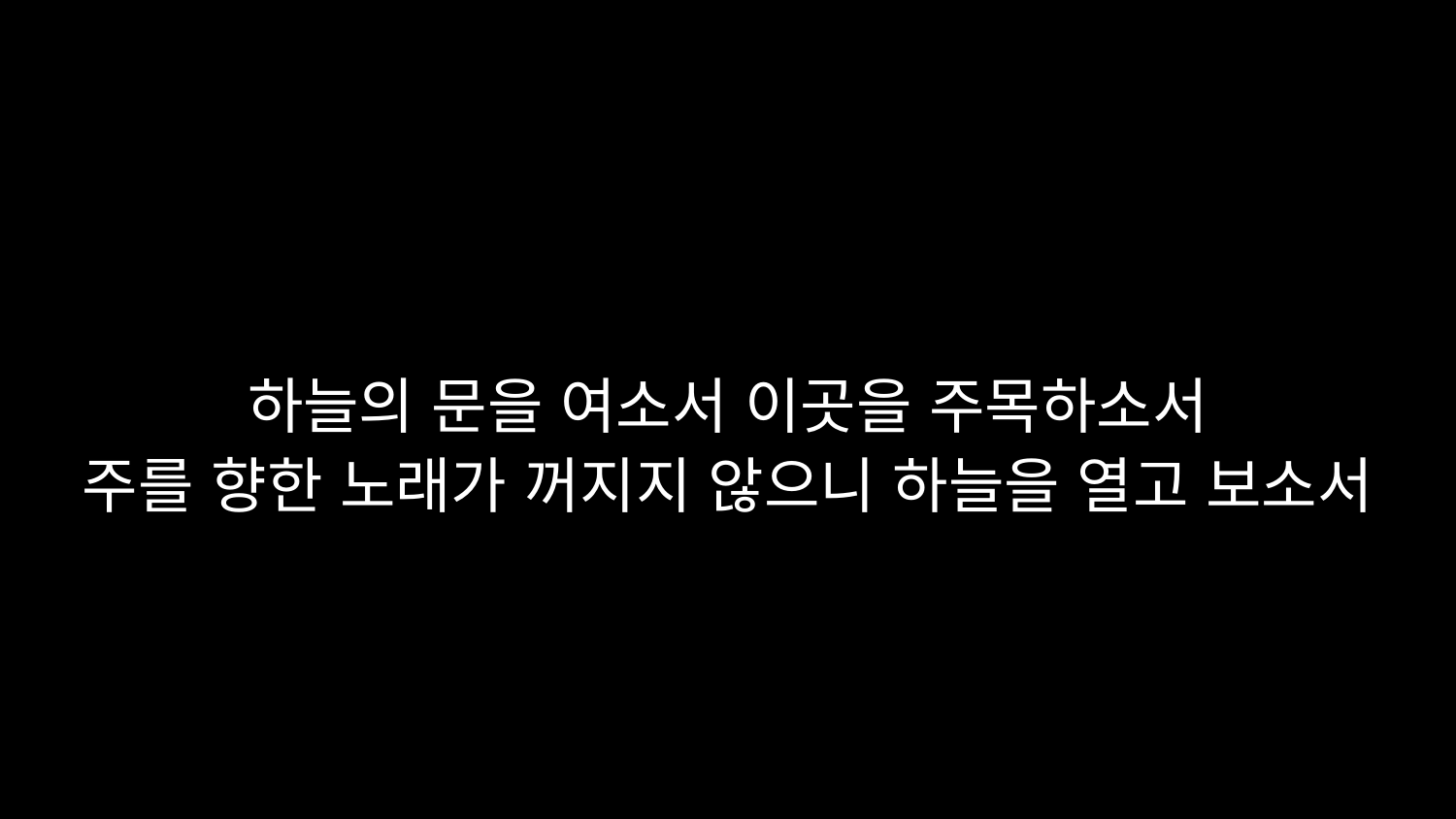

# 하늘의 문을 여소서 이곳을 주목하소서 주를 향한 노래가 꺼지지 않으니 하늘을 열고 보소서